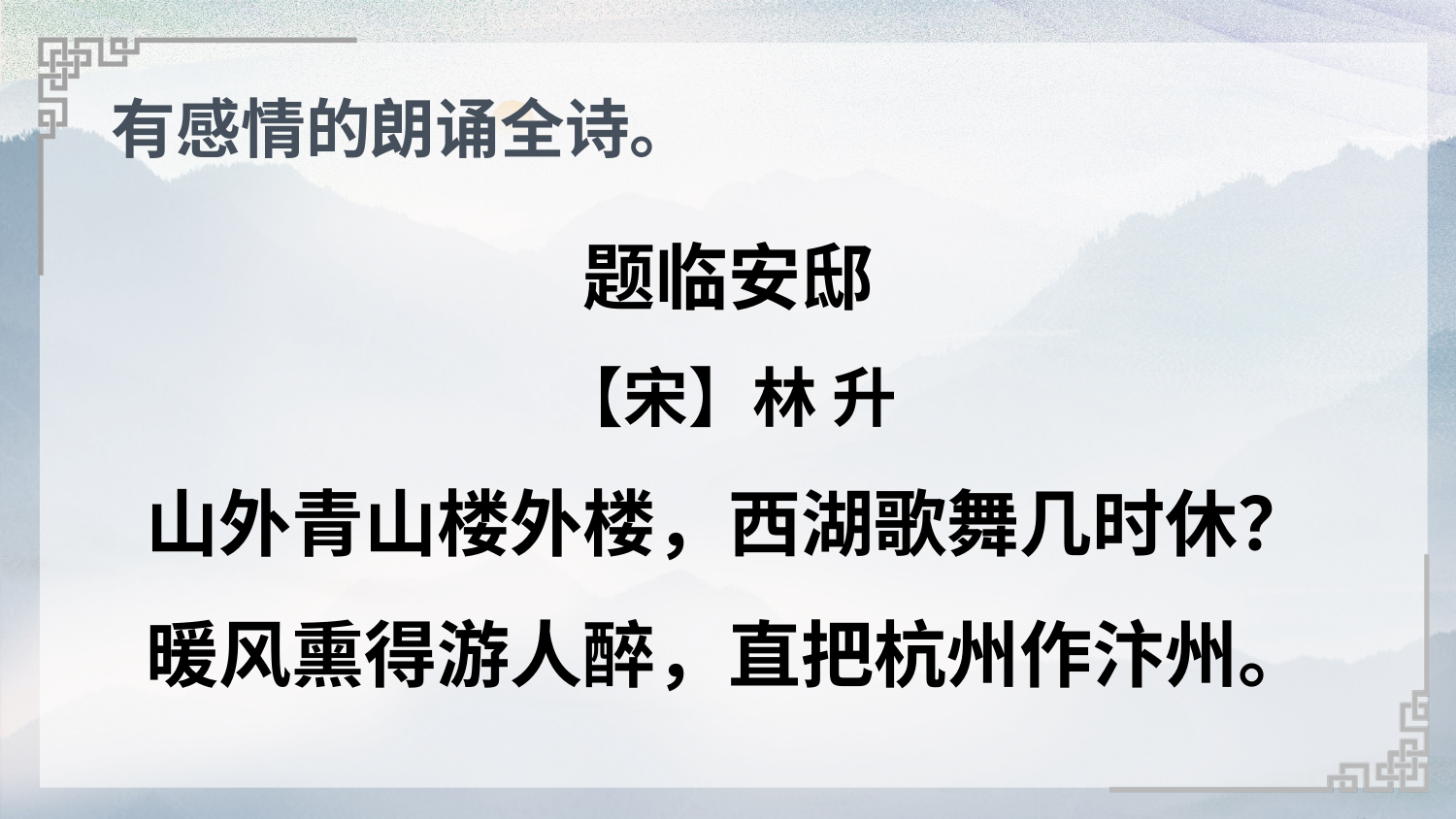

有感情的朗诵全诗。
题临安邸
【宋】林 升
山外青山楼外楼，西湖歌舞几时休？
暖风熏得游人醉，直把杭州作汴州。